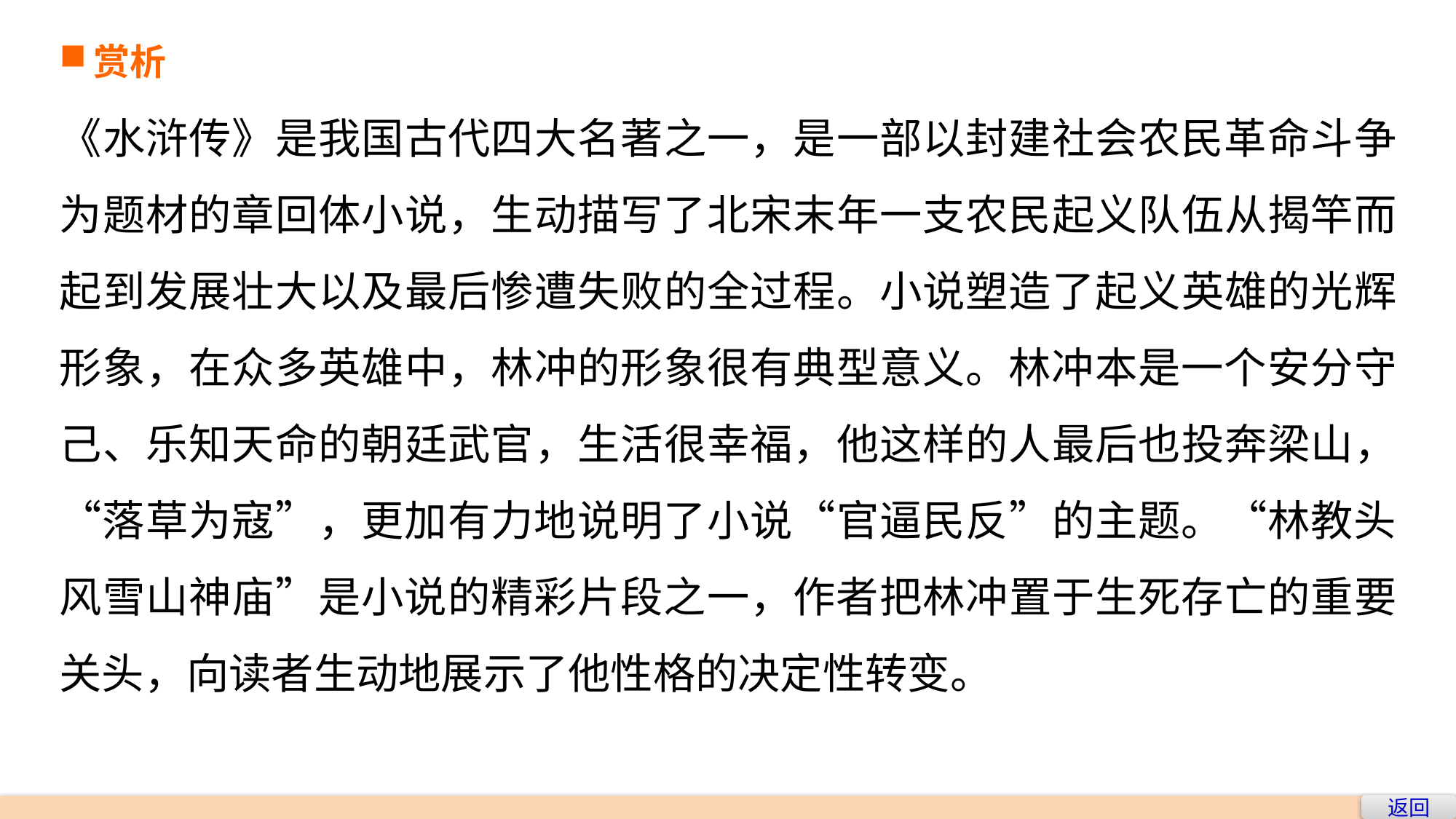

赏析
《水浒传》是我国古代四大名著之一，是一部以封建社会农民革命斗争为题材的章回体小说，生动描写了北宋末年一支农民起义队伍从揭竿而起到发展壮大以及最后惨遭失败的全过程。小说塑造了起义英雄的光辉形象，在众多英雄中，林冲的形象很有典型意义。林冲本是一个安分守己、乐知天命的朝廷武官，生活很幸福，他这样的人最后也投奔梁山，“落草为寇”，更加有力地说明了小说“官逼民反”的主题。“林教头风雪山神庙”是小说的精彩片段之一，作者把林冲置于生死存亡的重要关头，向读者生动地展示了他性格的决定性转变。
返回